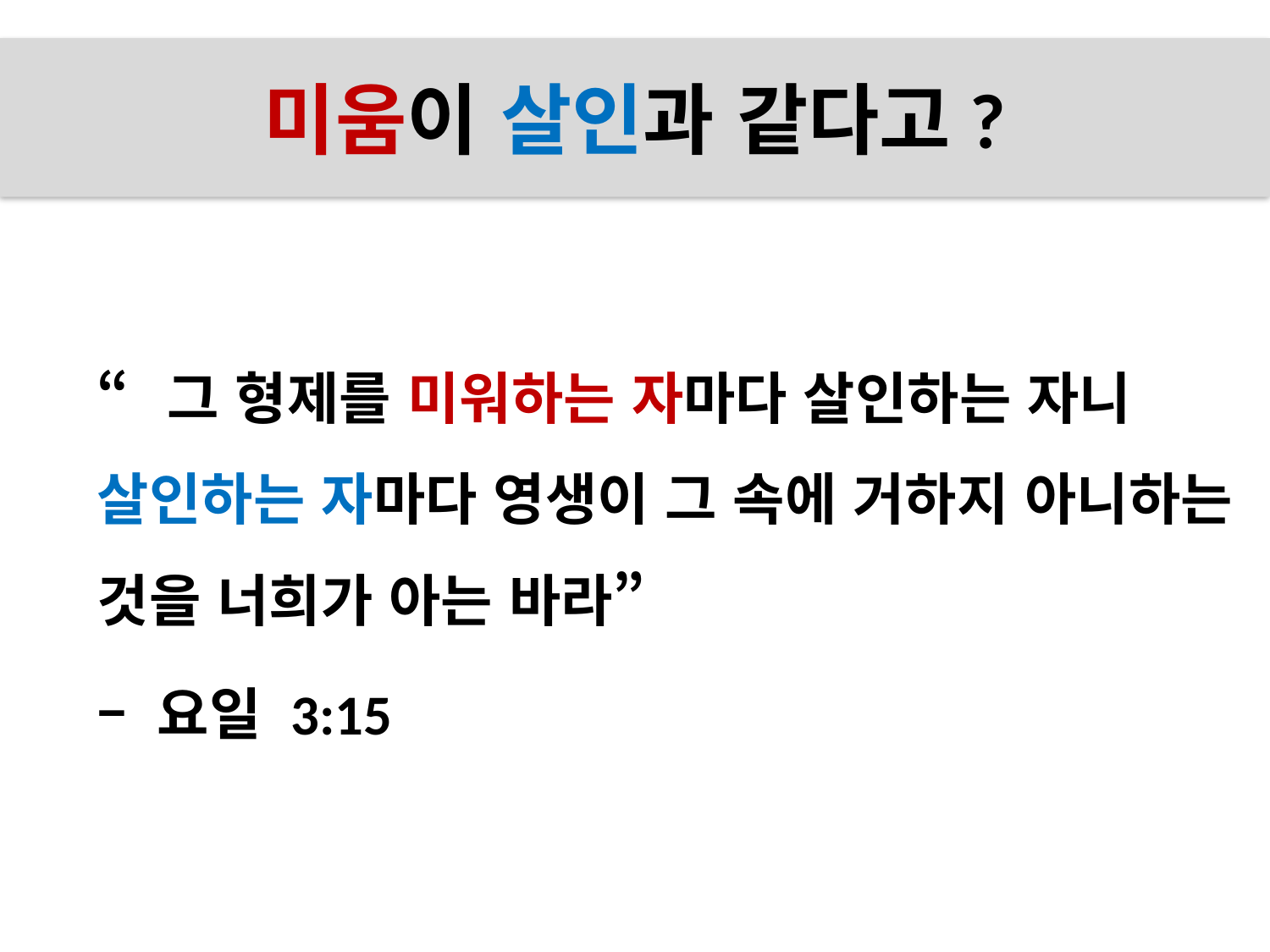

# 미움이 살인과 같다고?

“그 형제를 미워하는 자마다 살인하는 자니 살인하는 자마다 영생이 그 속에 거하지 아니하는 것을 너희가 아는 바라”
– 요일 3:15